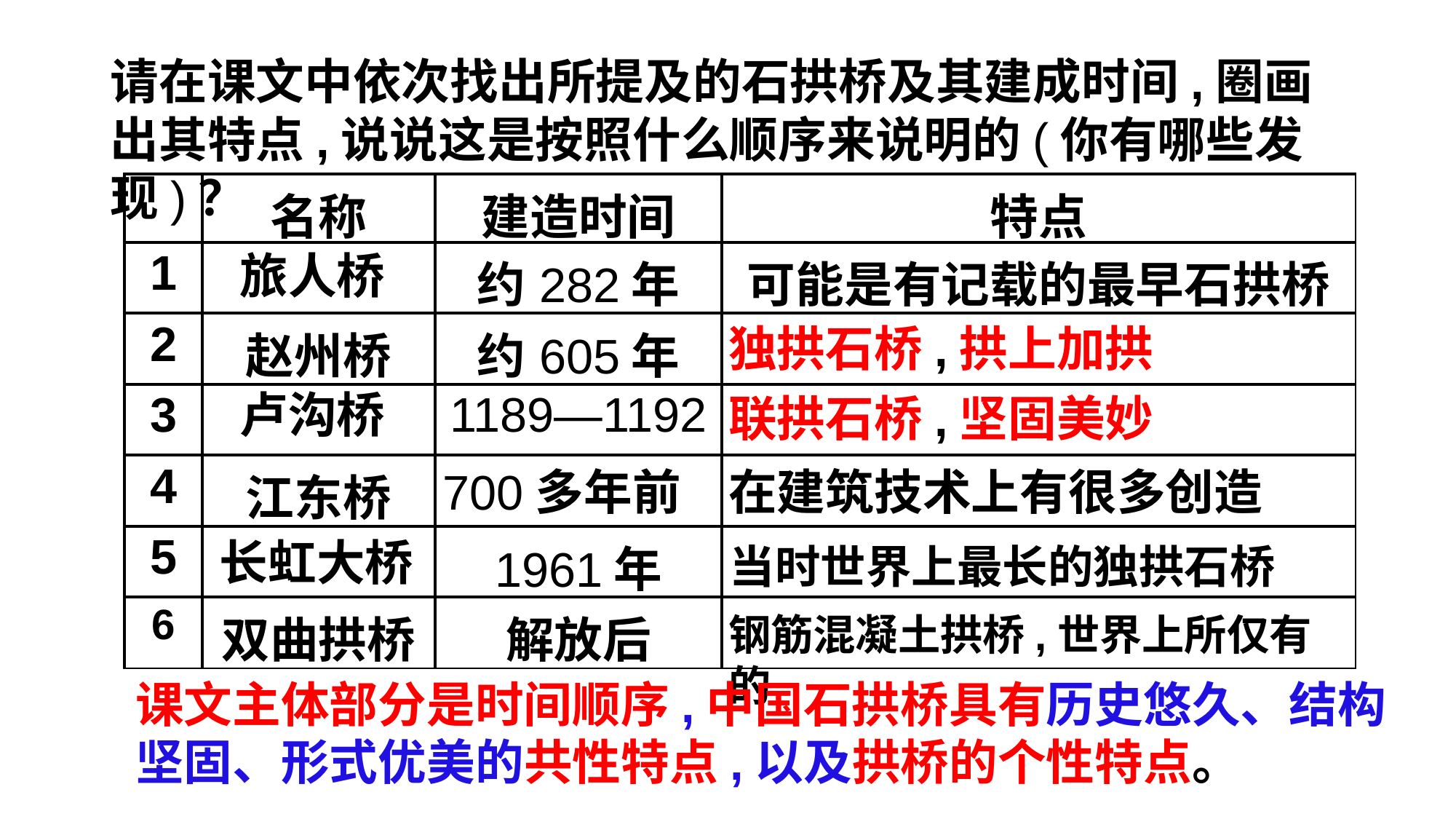

请在课文中依次找出所提及的石拱桥及其建成时间,圈画出其特点,说说这是按照什么顺序来说明的(你有哪些发现)？
|  | 名称 | 建造时间 | 特点 |
| --- | --- | --- | --- |
| 1 |  | 约282年 | 可能是有记载的最早石拱桥 |
| 2 | 赵州桥 | 约605年 |  |
| 3 |  | 1189—1192 |  |
| 4 | 江东桥 |  |  |
| 5 |  | 1961年 | 当时世界上最长的独拱石桥 |
| 6 | 双曲拱桥 | 解放后 |  |
旅人桥
独拱石桥,拱上加拱
卢沟桥
联拱石桥,坚固美妙
700多年前
在建筑技术上有很多创造
长虹大桥
钢筋混凝土拱桥,世界上所仅有的
课文主体部分是时间顺序,中国石拱桥具有历史悠久、结构坚固、形式优美的共性特点,以及拱桥的个性特点。